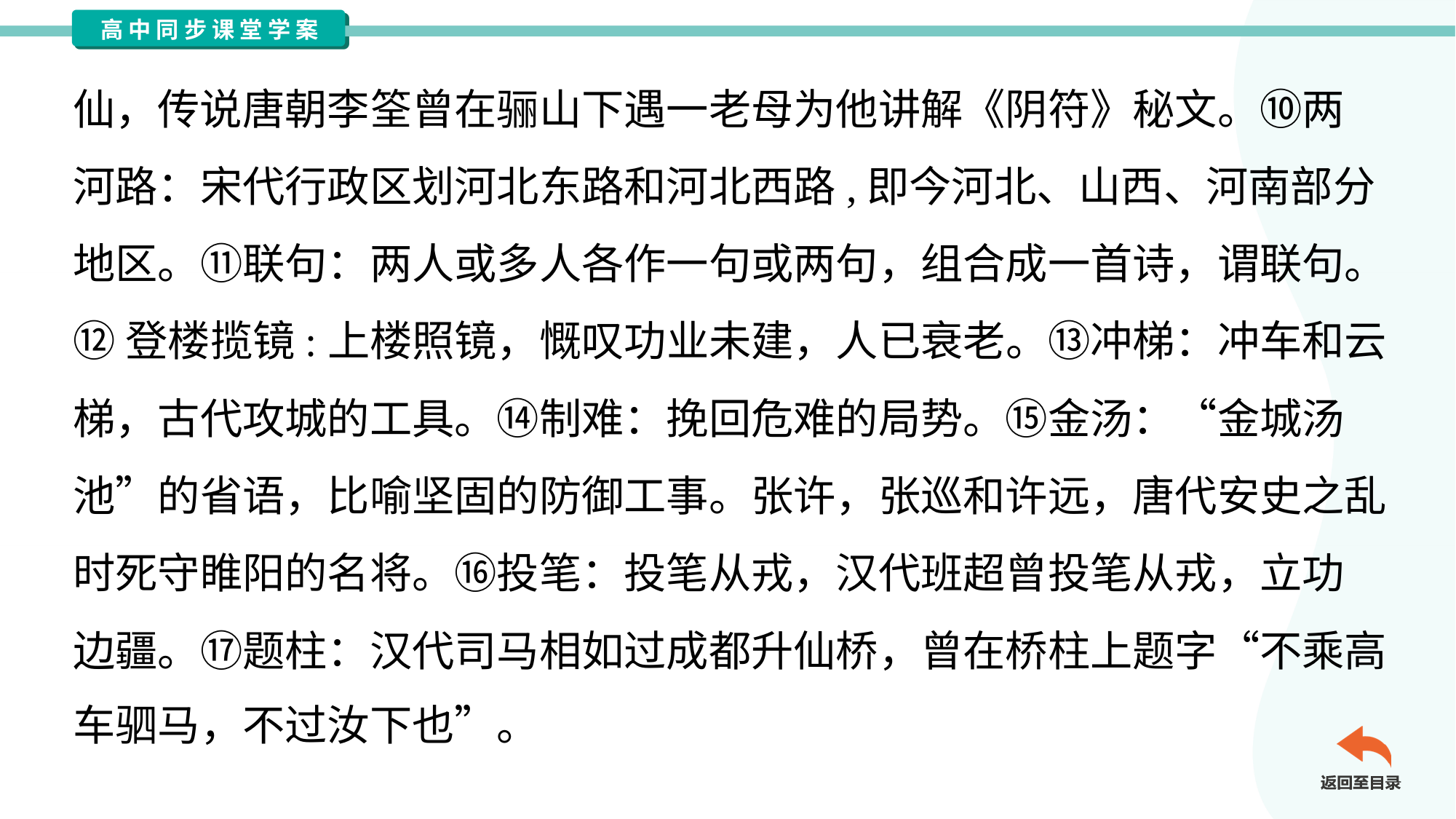

仙，传说唐朝李筌曾在骊山下遇一老母为他讲解《阴符》秘文。⑩两
河路：宋代行政区划河北东路和河北西路,即今河北、山西、河南部分
地区。⑪联句：两人或多人各作一句或两句，组合成一首诗，谓联句。
⑫登楼揽镜:上楼照镜，慨叹功业未建，人已衰老。⑬冲梯：冲车和云
梯，古代攻城的工具。⑭制难：挽回危难的局势。⑮金汤：“金城汤
池”的省语，比喻坚固的防御工事。张许，张巡和许远，唐代安史之乱
时死守睢阳的名将。⑯投笔：投笔从戎，汉代班超曾投笔从戎，立功
边疆。⑰题柱：汉代司马相如过成都升仙桥，曾在桥柱上题字“不乘高
车驷马，不过汝下也”。#1